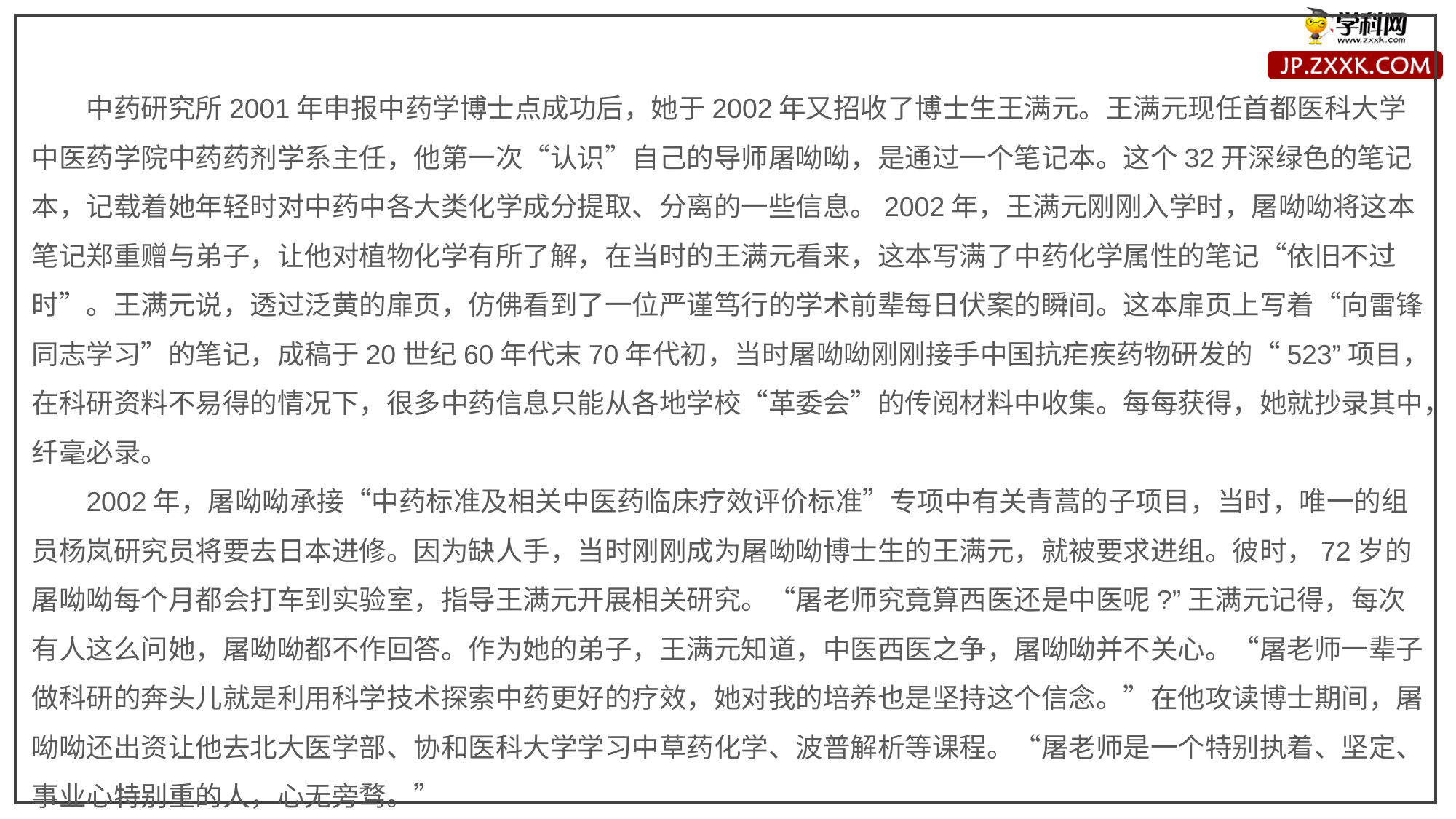

中药研究所2001年申报中药学博士点成功后，她于2002年又招收了博士生王满元。王满元现任首都医科大学中医药学院中药药剂学系主任，他第一次“认识”自己的导师屠呦呦，是通过一个笔记本。这个32开深绿色的笔记本，记载着她年轻时对中药中各大类化学成分提取、分离的一些信息。2002年，王满元刚刚入学时，屠呦呦将这本笔记郑重赠与弟子，让他对植物化学有所了解，在当时的王满元看来，这本写满了中药化学属性的笔记“依旧不过时”。王满元说，透过泛黄的扉页，仿佛看到了一位严谨笃行的学术前辈每日伏案的瞬间。这本扉页上写着“向雷锋同志学习”的笔记，成稿于20世纪60年代末70年代初，当时屠呦呦刚刚接手中国抗疟疾药物研发的“523”项目，在科研资料不易得的情况下，很多中药信息只能从各地学校“革委会”的传阅材料中收集。每每获得，她就抄录其中，纤毫必录。
2002年，屠呦呦承接“中药标准及相关中医药临床疗效评价标准”专项中有关青蒿的子项目，当时，唯一的组员杨岚研究员将要去日本进修。因为缺人手，当时刚刚成为屠呦呦博士生的王满元，就被要求进组。彼时，72岁的屠呦呦每个月都会打车到实验室，指导王满元开展相关研究。“屠老师究竟算西医还是中医呢?”王满元记得，每次有人这么问她，屠呦呦都不作回答。作为她的弟子，王满元知道，中医西医之争，屠呦呦并不关心。“屠老师一辈子做科研的奔头儿就是利用科学技术探索中药更好的疗效，她对我的培养也是坚持这个信念。”在他攻读博士期间，屠呦呦还出资让他去北大医学部、协和医科大学学习中草药化学、波普解析等课程。“屠老师是一个特别执着、坚定、事业心特别重的人，心无旁骛。”